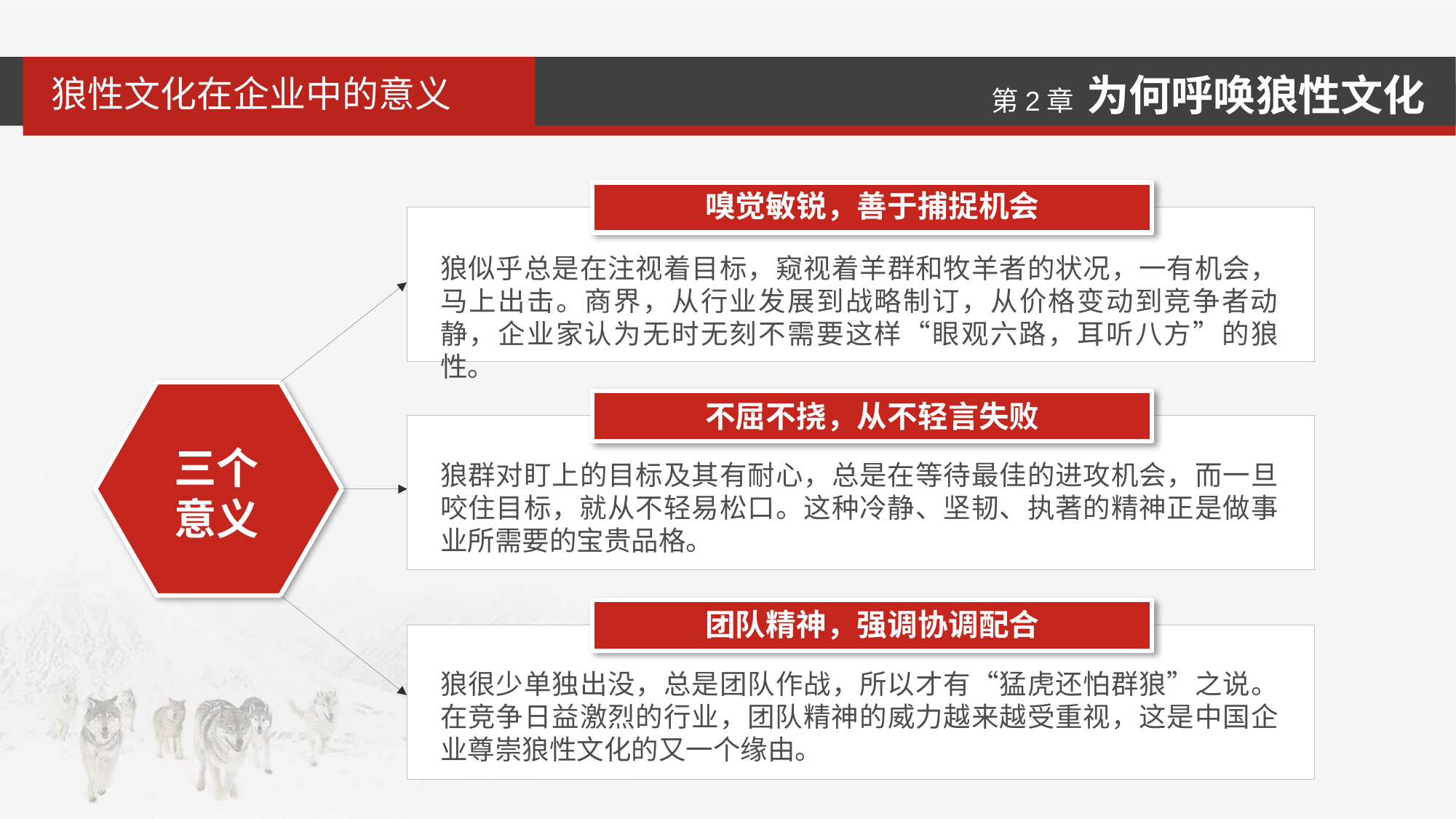

狼性文化在企业中的意义
嗅觉敏锐，善于捕捉机会

狼似乎总是在注视着目标，窥视着羊群和牧羊者的状况，一有机会，马上出击。商界，从行业发展到战略制订，从价格变动到竞争者动静，企业家认为无时无刻不需要这样“眼观六路，耳听八方”的狼性。

不屈不挠，从不轻言失败

三个意义
狼群对盯上的目标及其有耐心，总是在等待最佳的进攻机会，而一旦咬住目标，就从不轻易松口。这种冷静、坚韧、执著的精神正是做事业所需要的宝贵品格。

团队精神，强调协调配合

狼很少单独出没，总是团队作战，所以才有“猛虎还怕群狼”之说。在竞争日益激烈的行业，团队精神的威力越来越受重视，这是中国企业尊崇狼性文化的又一个缘由。